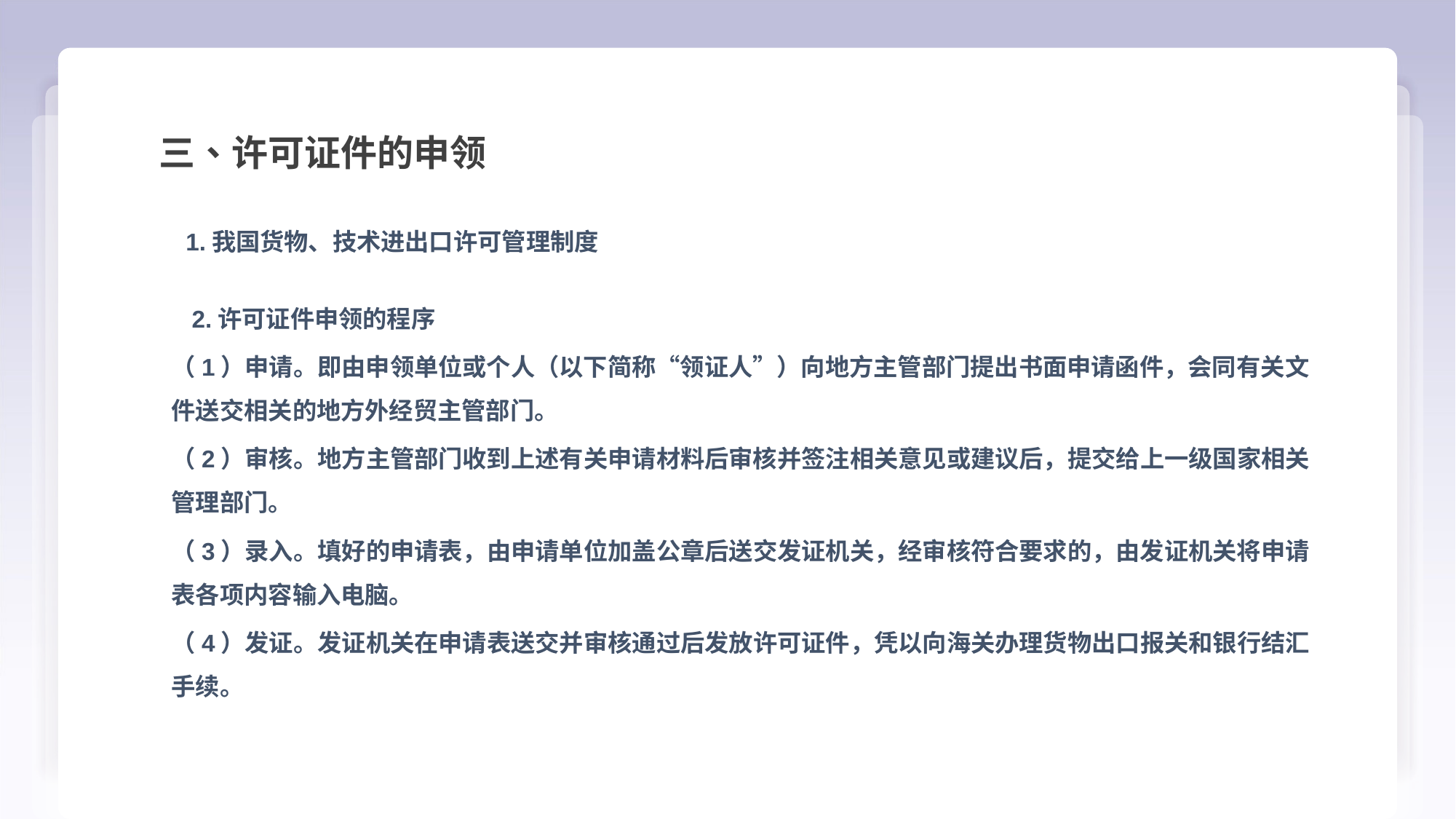

三、许可证件的申领
    1.我国货物、技术进出口许可管理制度
   2.许可证件申领的程序
（1）申请。即由申领单位或个人（以下简称“领证人”）向地方主管部门提出书面申请函件，会同有关文件送交相关的地方外经贸主管部门。
（2）审核。地方主管部门收到上述有关申请材料后审核并签注相关意见或建议后，提交给上一级国家相关管理部门。
（3）录入。填好的申请表，由申请单位加盖公章后送交发证机关，经审核符合要求的，由发证机关将申请表各项内容输入电脑。
（4）发证。发证机关在申请表送交并审核通过后发放许可证件，凭以向海关办理货物出口报关和银行结汇手续。